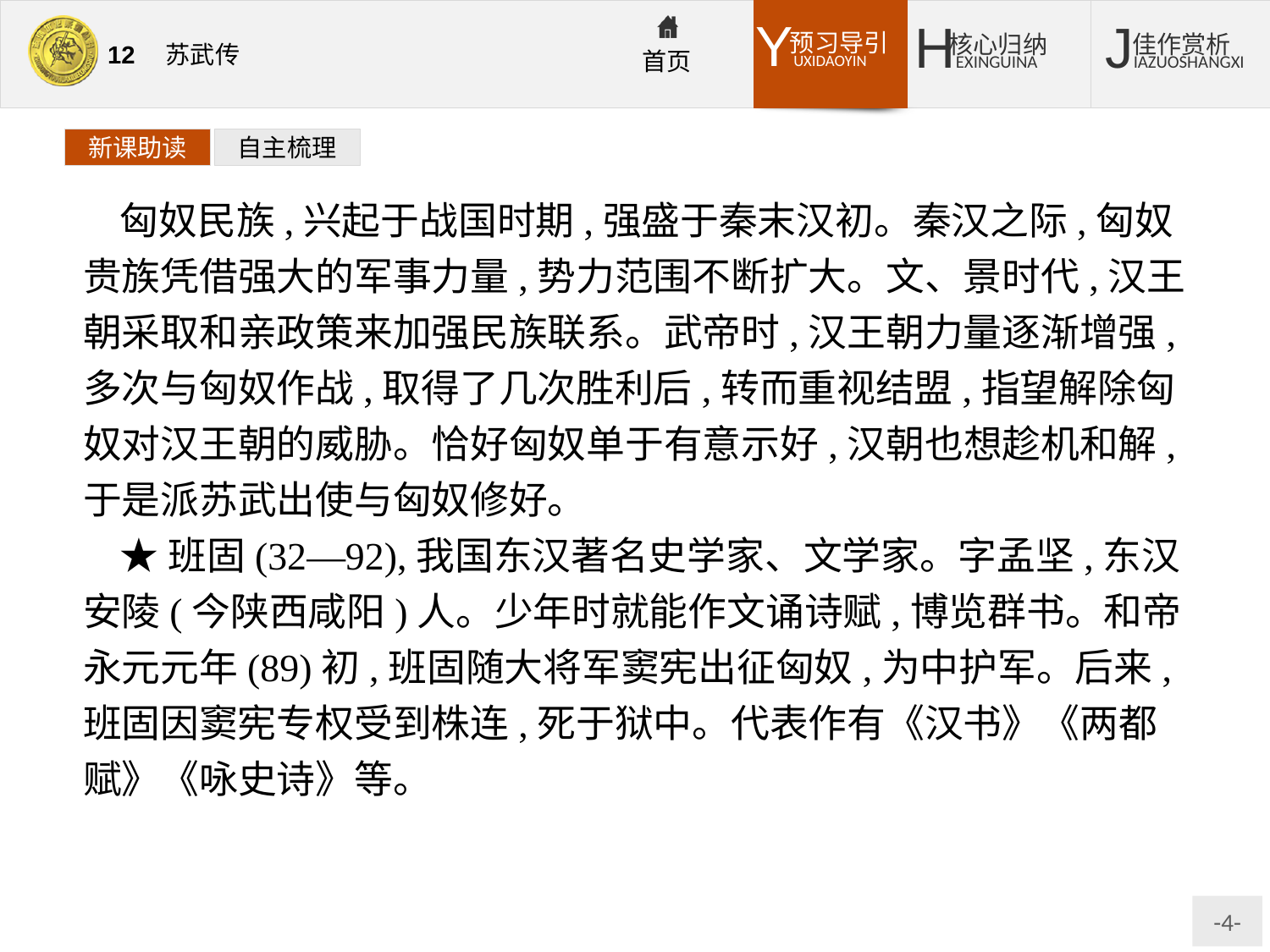

新课助读
自主梳理
匈奴民族,兴起于战国时期,强盛于秦末汉初。秦汉之际,匈奴贵族凭借强大的军事力量,势力范围不断扩大。文、景时代,汉王朝采取和亲政策来加强民族联系。武帝时,汉王朝力量逐渐增强,多次与匈奴作战,取得了几次胜利后,转而重视结盟,指望解除匈奴对汉王朝的威胁。恰好匈奴单于有意示好,汉朝也想趁机和解,于是派苏武出使与匈奴修好。
★班固(32—92),我国东汉著名史学家、文学家。字孟坚,东汉安陵(今陕西咸阳)人。少年时就能作文诵诗赋,博览群书。和帝永元元年(89)初,班固随大将军窦宪出征匈奴,为中护军。后来,班固因窦宪专权受到株连,死于狱中。代表作有《汉书》《两都赋》《咏史诗》等。